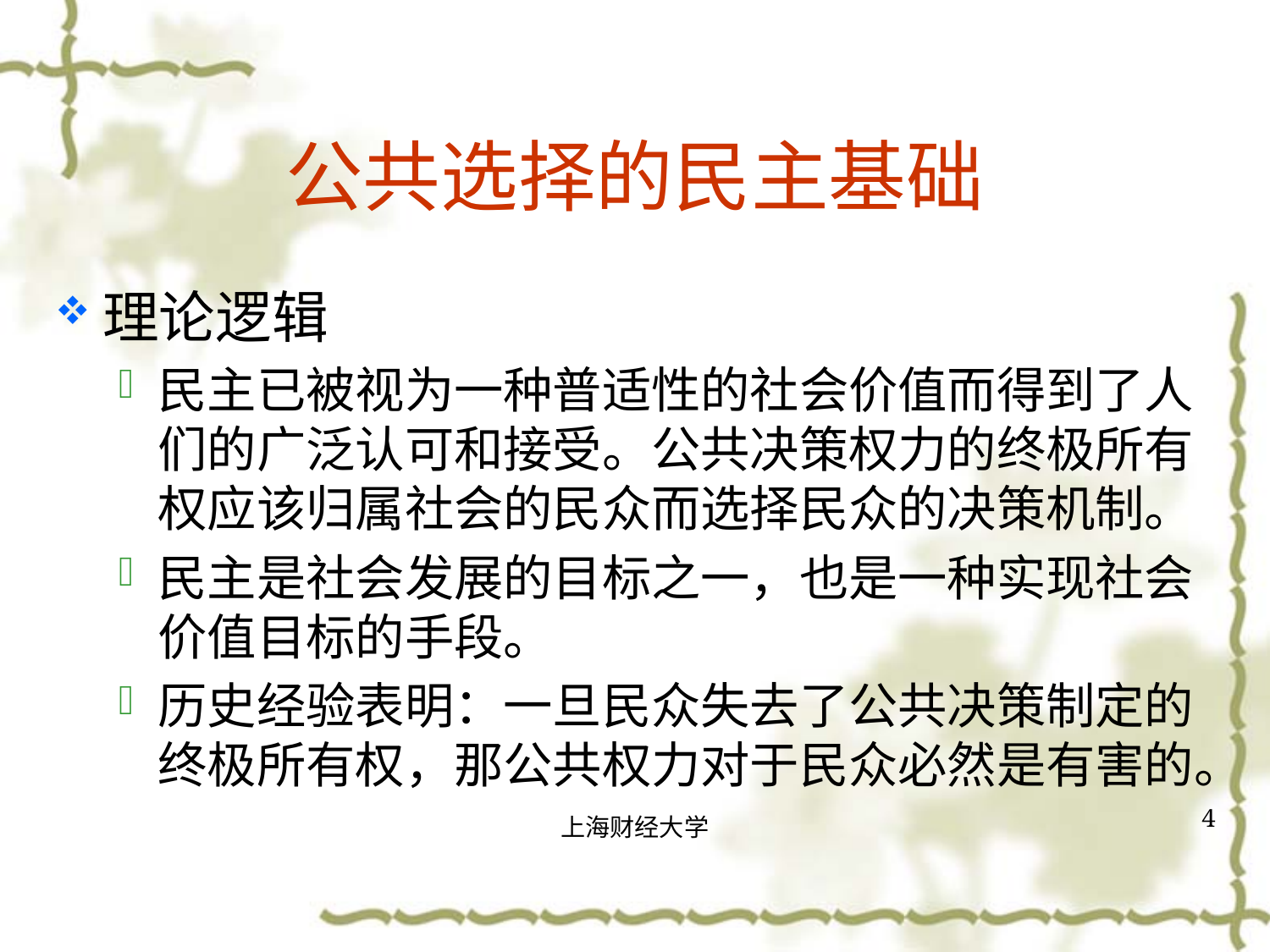

# 公共选择的民主基础
理论逻辑
民主已被视为一种普适性的社会价值而得到了人们的广泛认可和接受。公共决策权力的终极所有权应该归属社会的民众而选择民众的决策机制。
民主是社会发展的目标之一，也是一种实现社会价值目标的手段。
历史经验表明：一旦民众失去了公共决策制定的终极所有权，那公共权力对于民众必然是有害的。
4
上海财经大学